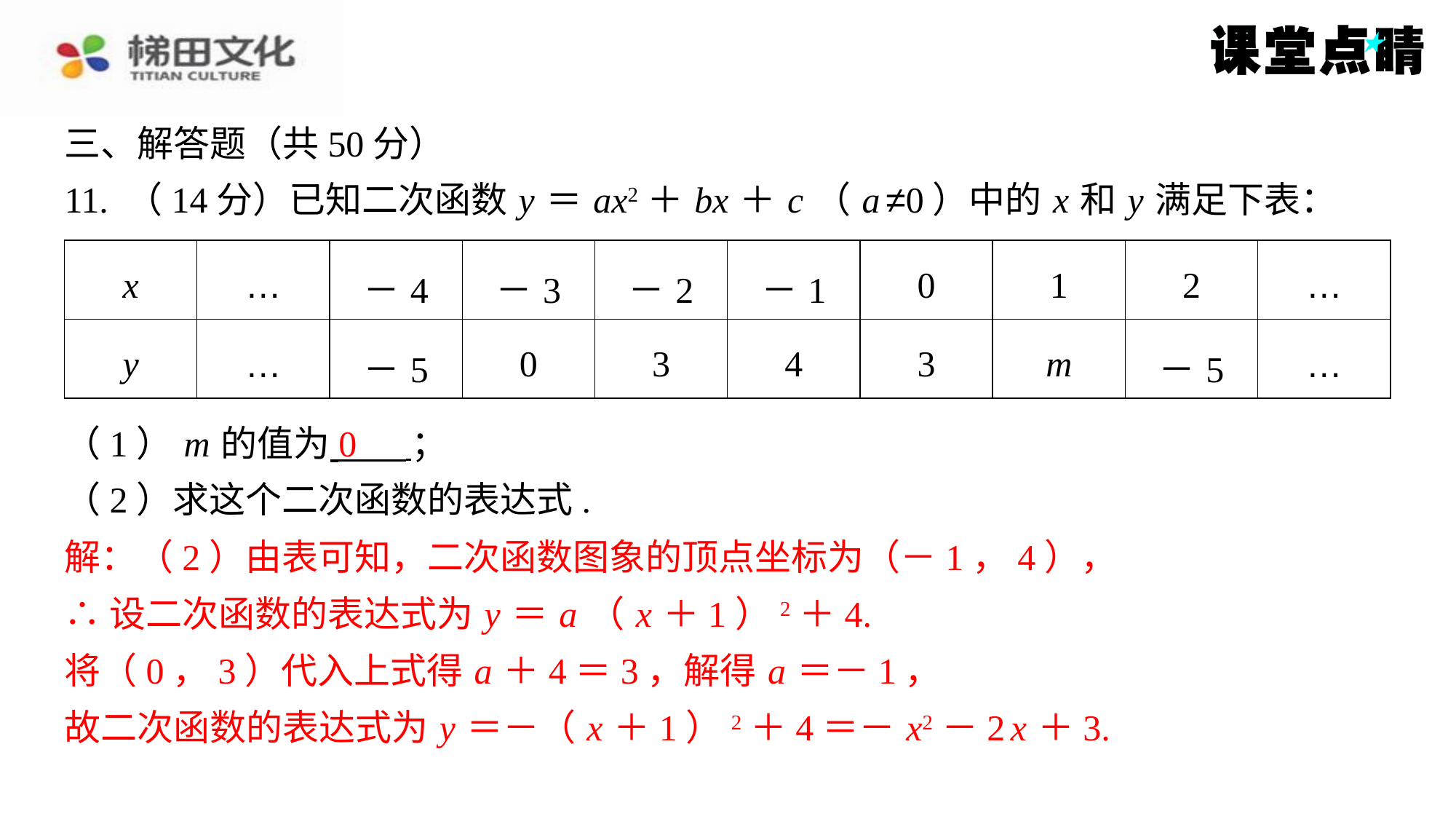

三、解答题（共50分）
11. （14分）已知二次函数 y ＝ ax2＋ bx ＋ c （ a ≠0）中的 x 和 y 满足下表：
| x | … | －4 | －3 | －2 | －1 | 0 | 1 | 2 | … |
| --- | --- | --- | --- | --- | --- | --- | --- | --- | --- |
| y | … | －5 | 0 | 3 | 4 | 3 | m | －5 | … |
0
（1） m 的值为            ⁠；
（2）求这个二次函数的表达式.
解：（2）由表可知，二次函数图象的顶点坐标为（－1，4），
∴设二次函数的表达式为 y ＝ a （ x ＋1）2＋4.
将（0，3）代入上式得 a ＋4＝3，解得 a ＝－1，
故二次函数的表达式为 y ＝－（ x ＋1）2＋4＝－ x2－2 x ＋3.
解：（2）由表可知，二次函数图象的顶点坐标为（－1，4），
∴设二次函数的表达式为 y ＝ a （ x ＋1）2＋4.
将（0，3）代入上式得 a ＋4＝3，解得 a ＝－1，
故二次函数的表达式为 y ＝－（ x ＋1）2＋4＝－ x2－2 x ＋3.